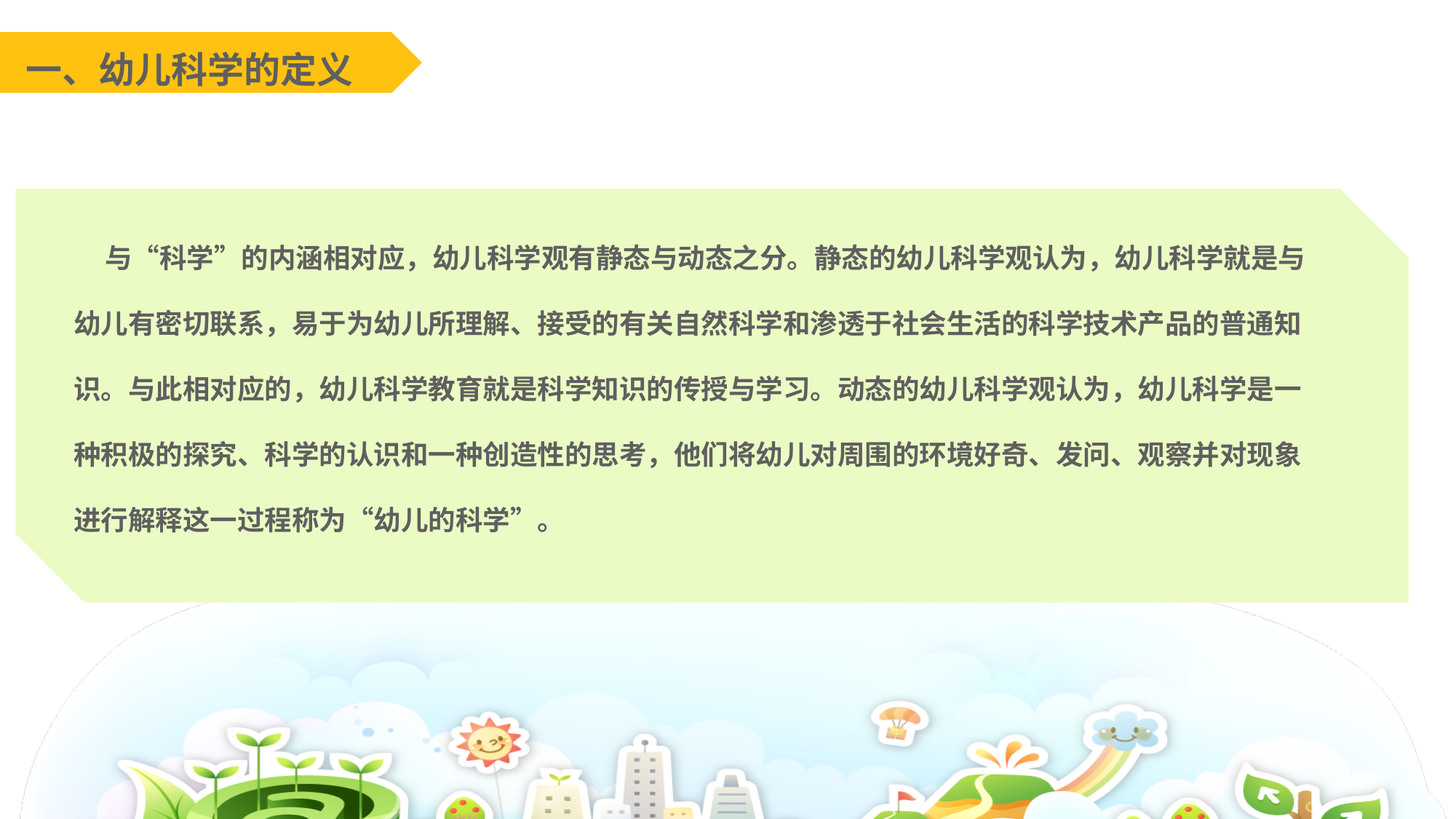

一、幼儿科学的定义

    与“科学”的内涵相对应，幼儿科学观有静态与动态之分。静态的幼儿科学观认为，幼儿科学就是与幼儿有密切联系，易于为幼儿所理解、接受的有关自然科学和渗透于社会生活的科学技术产品的普通知识。与此相对应的，幼儿科学教育就是科学知识的传授与学习。动态的幼儿科学观认为，幼儿科学是一种积极的探究、科学的认识和一种创造性的思考，他们将幼儿对周围的环境好奇、发问、观察并对现象进行解释这一过程称为“幼儿的科学”。